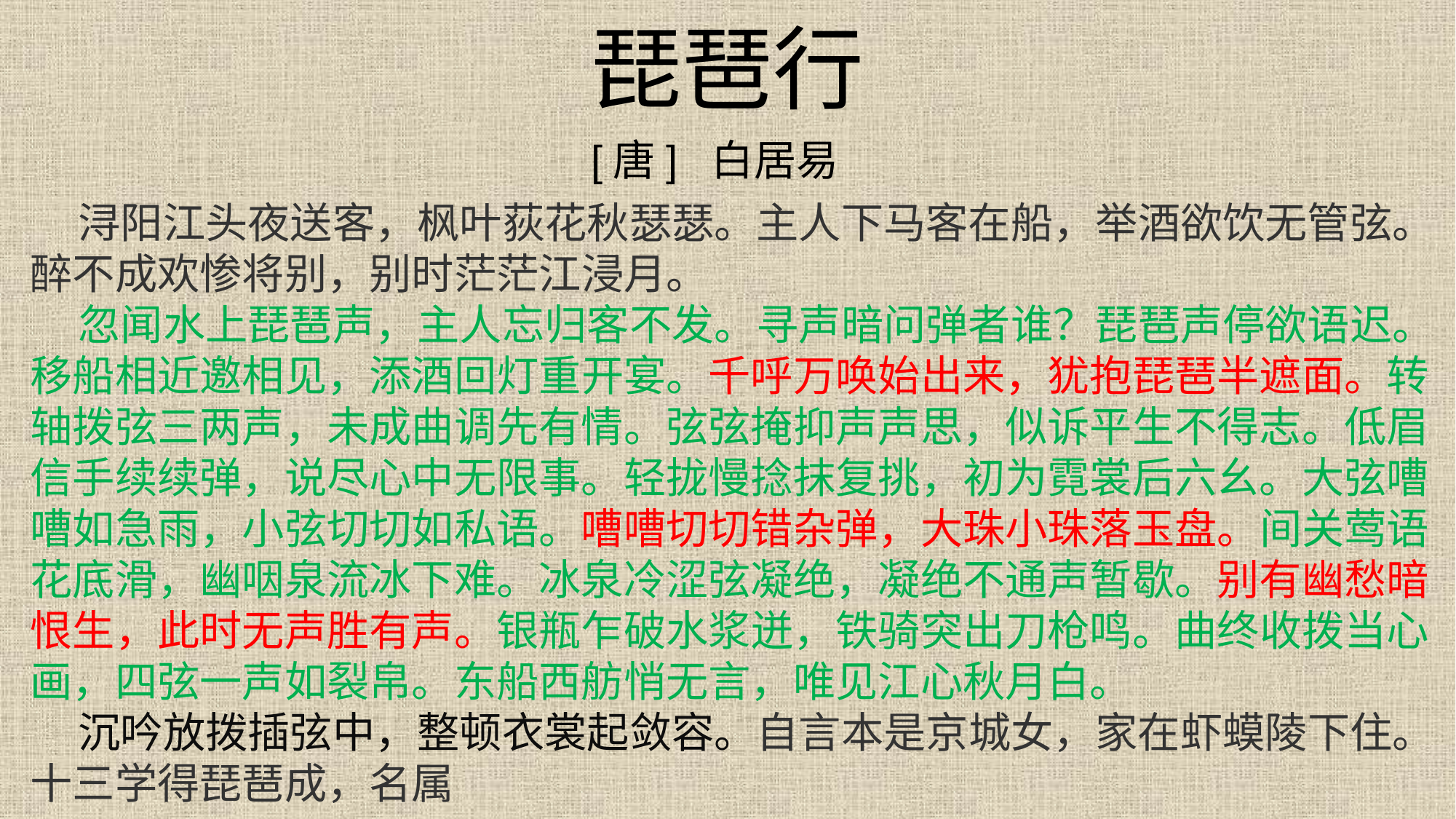

琵琶行
[唐]  白居易
    浔阳江头夜送客，枫叶荻花秋瑟瑟。主人下马客在船，举酒欲饮无管弦。醉不成欢惨将别，别时茫茫江浸月。
    忽闻水上琵琶声，主人忘归客不发。寻声暗问弹者谁？琵琶声停欲语迟。移船相近邀相见，添酒回灯重开宴。千呼万唤始出来，犹抱琵琶半遮面。转轴拨弦三两声，未成曲调先有情。弦弦掩抑声声思，似诉平生不得志。低眉信手续续弹，说尽心中无限事。轻拢慢捻抹复挑，初为霓裳后六幺。大弦嘈嘈如急雨，小弦切切如私语。嘈嘈切切错杂弹，大珠小珠落玉盘。间关莺语花底滑，幽咽泉流冰下难。冰泉冷涩弦凝绝，凝绝不通声暂歇。别有幽愁暗恨生，此时无声胜有声。银瓶乍破水浆迸，铁骑突出刀枪鸣。曲终收拨当心画，四弦一声如裂帛。东船西舫悄无言，唯见江心秋月白。
    沉吟放拨插弦中，整顿衣裳起敛容。自言本是京城女，家在虾蟆陵下住。十三学得琵琶成，名属